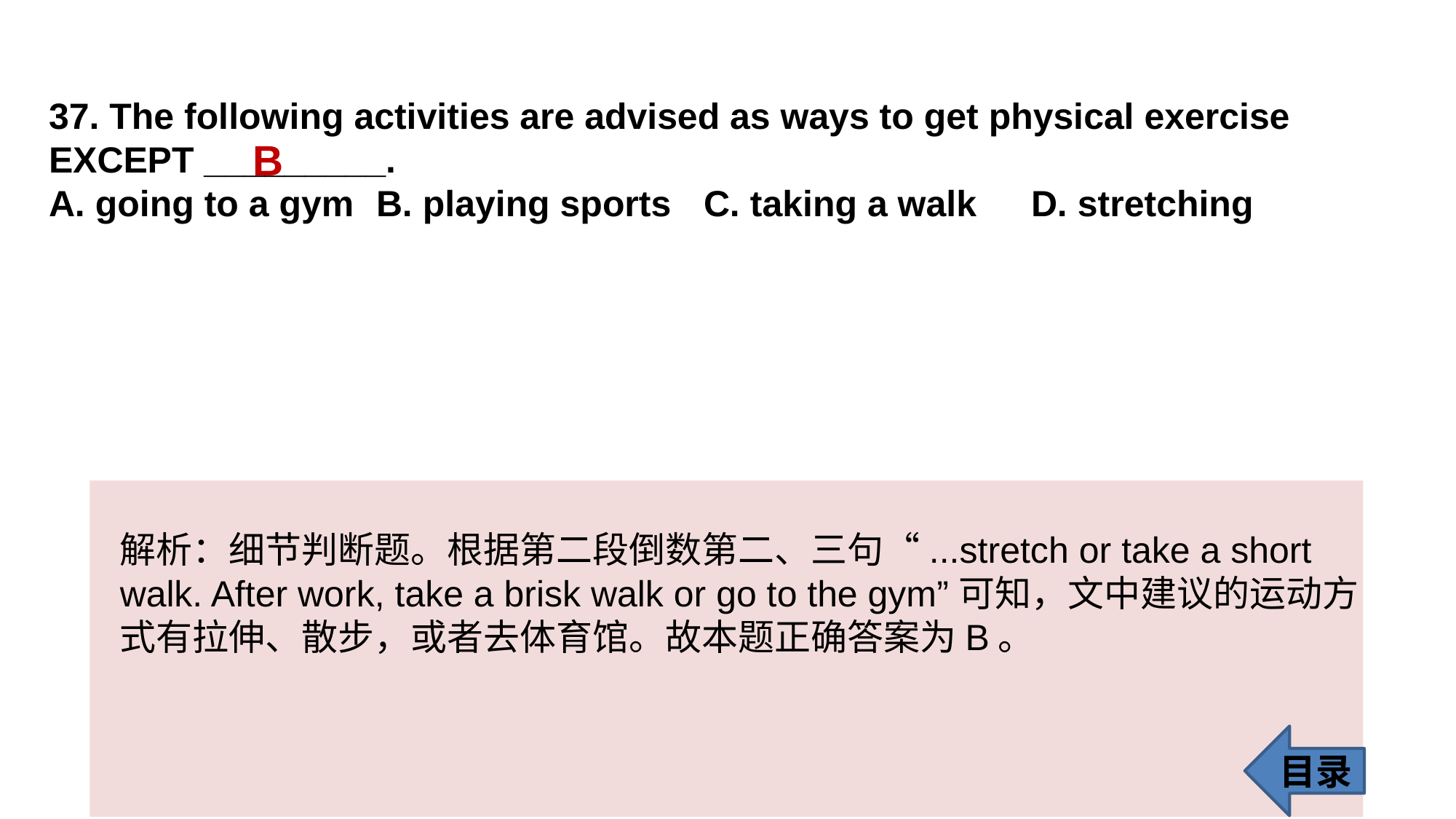

37. The following activities are advised as ways to get physical exercise EXCEPT _________.
A. going to a gym 	B. playing sports 	C. taking a walk 	D. stretching
B

解析：细节判断题。根据第二段倒数第二、三句“...stretch or take a short walk. After work, take a brisk walk or go to the gym”可知，文中建议的运动方式有拉伸、散步，或者去体育馆。故本题正确答案为B。
目录
41